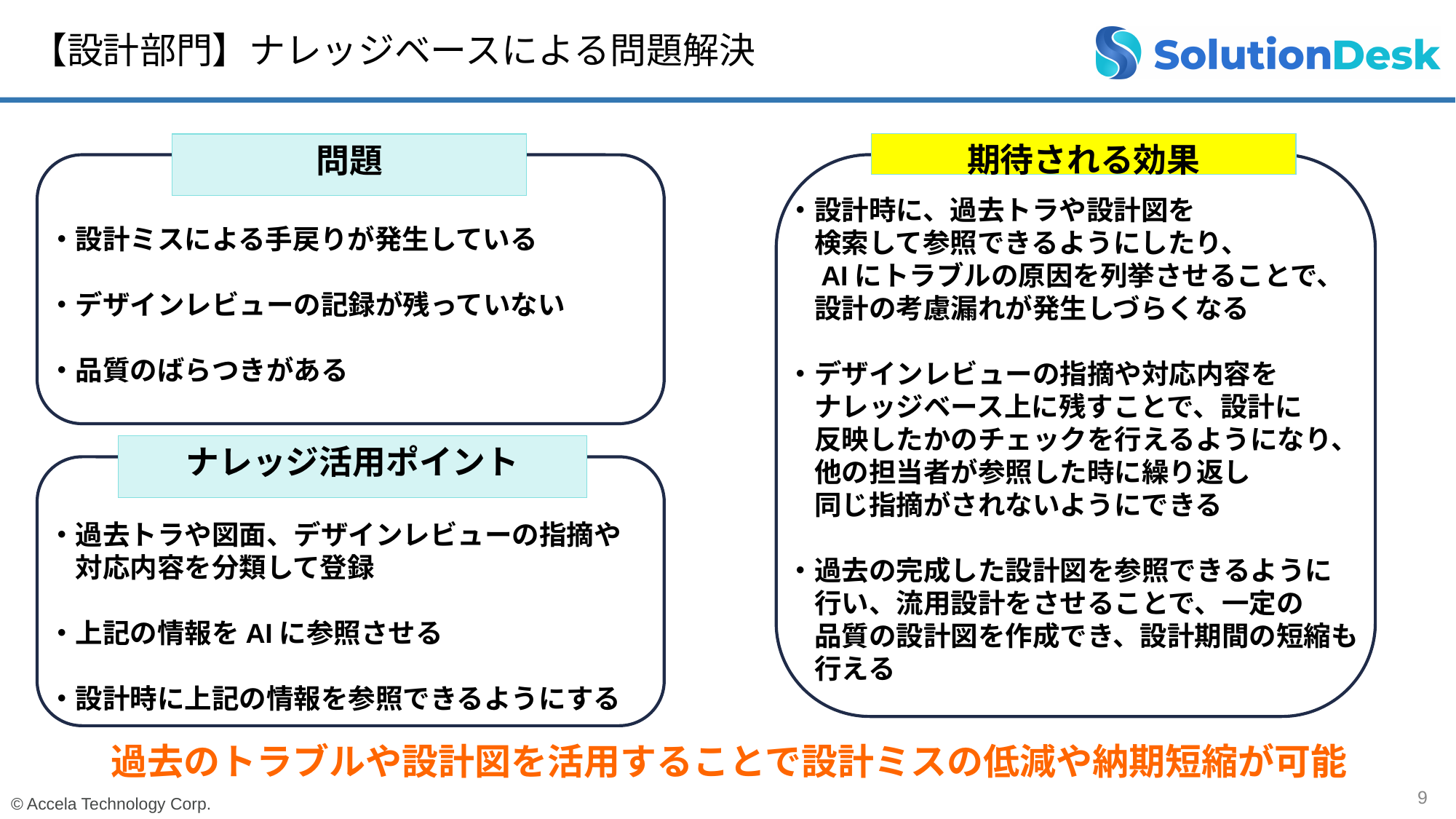

【設計部門】ナレッジベースによる問題解決
期待される効果
問題

・設計時に、過去トラや設計図を
　検索して参照できるようにしたり、
　AIにトラブルの原因を列挙させることで、
　設計の考慮漏れが発生しづらくなる

・デザインレビューの指摘や対応内容を
　ナレッジベース上に残すことで、設計に
　反映したかのチェックを行えるようになり、
　他の担当者が参照した時に繰り返し
　同じ指摘がされないようにできる

・過去の完成した設計図を参照できるように
　行い、流用設計をさせることで、一定の
　品質の設計図を作成でき、設計期間の短縮も
　行える
・設計ミスによる手戻りが発生している

・デザインレビューの記録が残っていない

・品質のばらつきがある
ナレッジ活用ポイント

・過去トラや図面、デザインレビューの指摘や
　対応内容を分類して登録

・上記の情報をAIに参照させる

・設計時に上記の情報を参照できるようにする
過去のトラブルや設計図を活用することで設計ミスの低減や納期短縮が可能
9